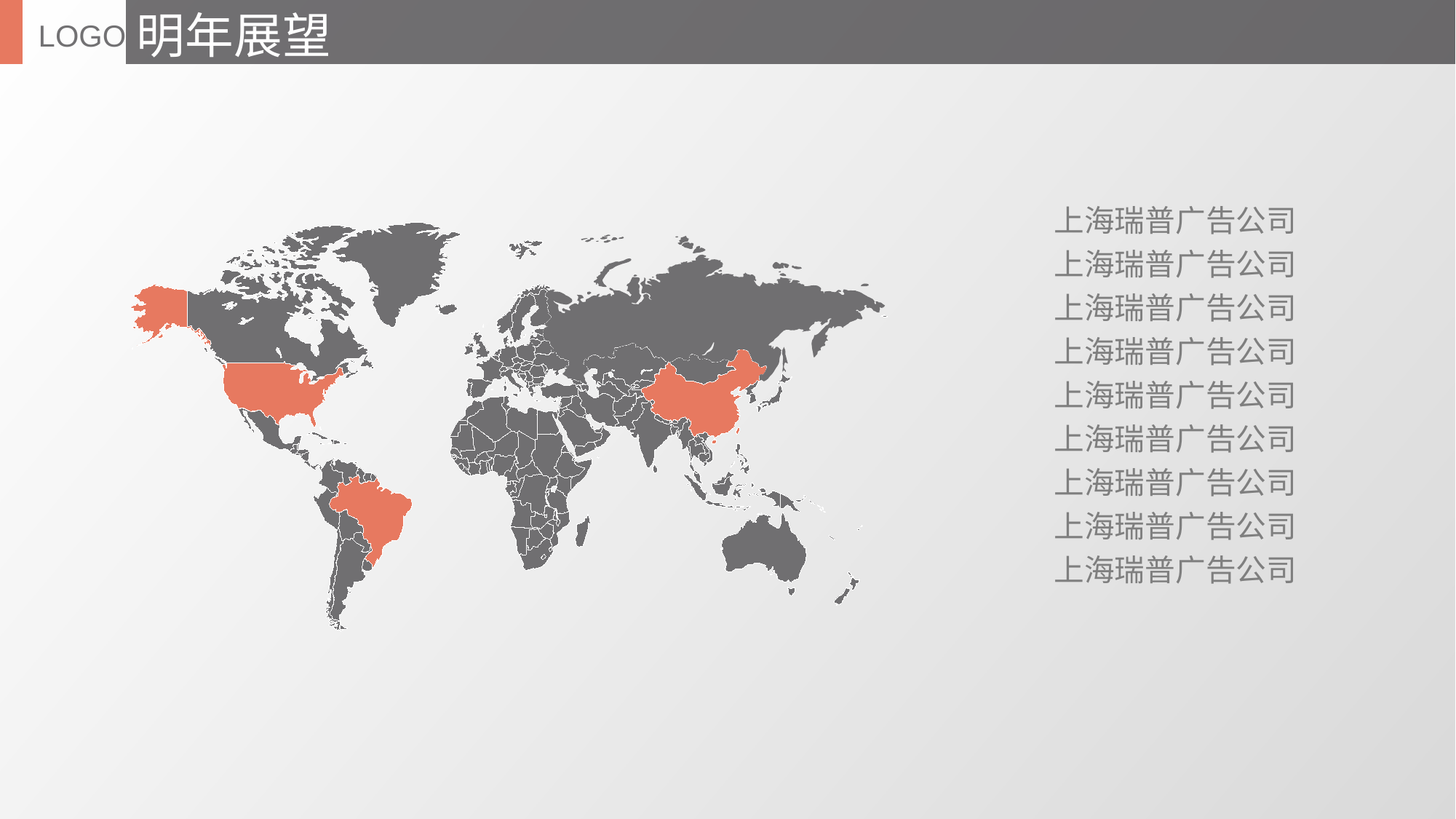

明年展望
LOGO
上海瑞普广告公司
上海瑞普广告公司
上海瑞普广告公司
上海瑞普广告公司
上海瑞普广告公司
上海瑞普广告公司
上海瑞普广告公司
上海瑞普广告公司
上海瑞普广告公司